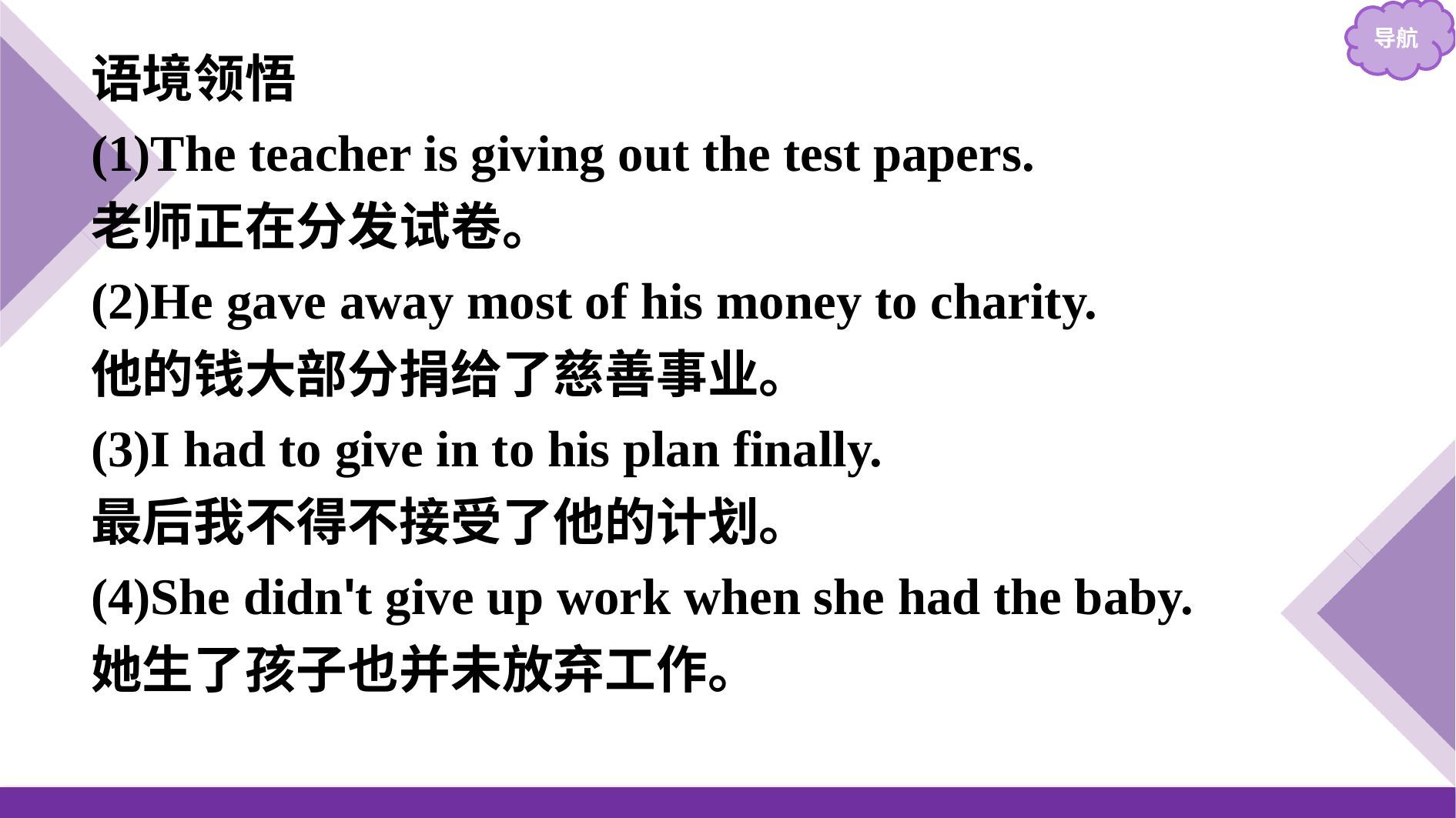

语境领悟
(1)The teacher is giving out the test papers.
老师正在分发试卷。
(2)He gave away most of his money to charity.
他的钱大部分捐给了慈善事业。
(3)I had to give in to his plan finally.
最后我不得不接受了他的计划。
(4)She didn't give up work when she had the baby.
她生了孩子也并未放弃工作。